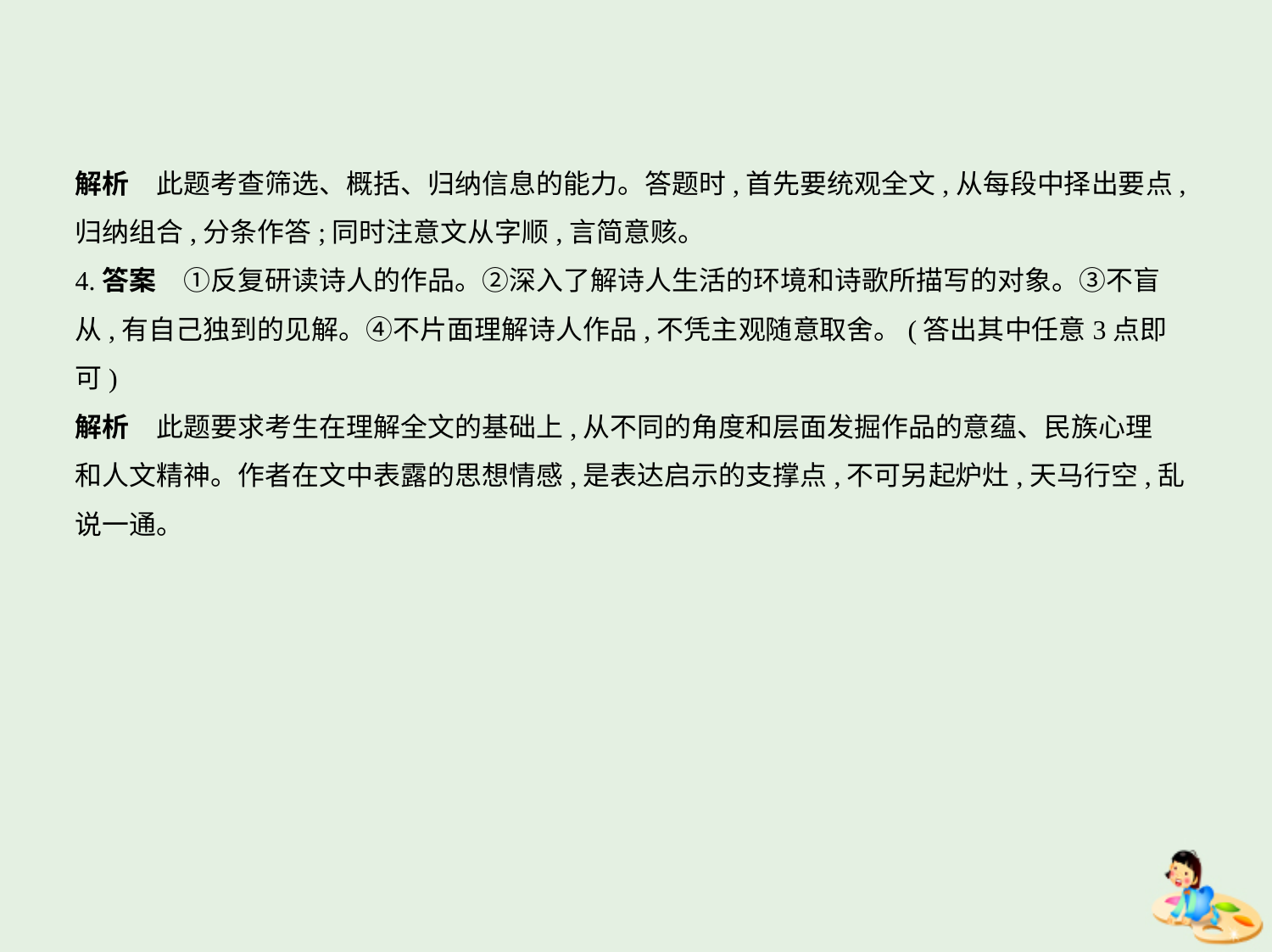

解析　此题考查筛选、概括、归纳信息的能力。答题时,首先要统观全文,从每段中择出要点,
归纳组合,分条作答;同时注意文从字顺,言简意赅。
4.答案　①反复研读诗人的作品。②深入了解诗人生活的环境和诗歌所描写的对象。③不盲
从,有自己独到的见解。④不片面理解诗人作品,不凭主观随意取舍。(答出其中任意3点即可)
解析　此题要求考生在理解全文的基础上,从不同的角度和层面发掘作品的意蕴、民族心理
和人文精神。作者在文中表露的思想情感,是表达启示的支撑点,不可另起炉灶,天马行空,乱
说一通。